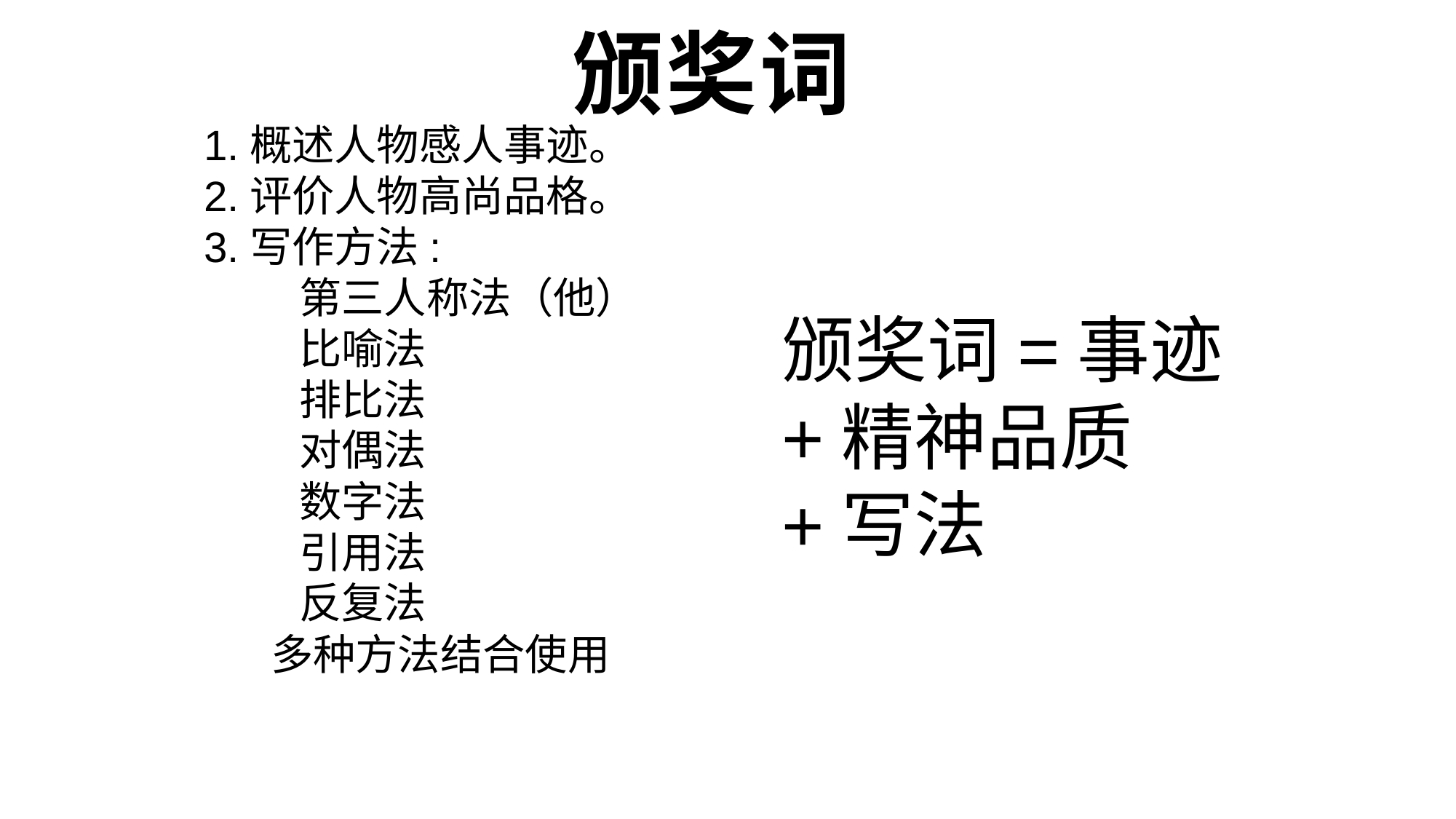

# 颁奖词
1.概述人物感人事迹。
2.评价人物高尚品格。
3.写作方法:
         第三人称法（他）
         比喻法
         排比法
         对偶法
         数字法
         引用法
         反复法
      多种方法结合使用
颁奖词=事迹+精神品质+写法